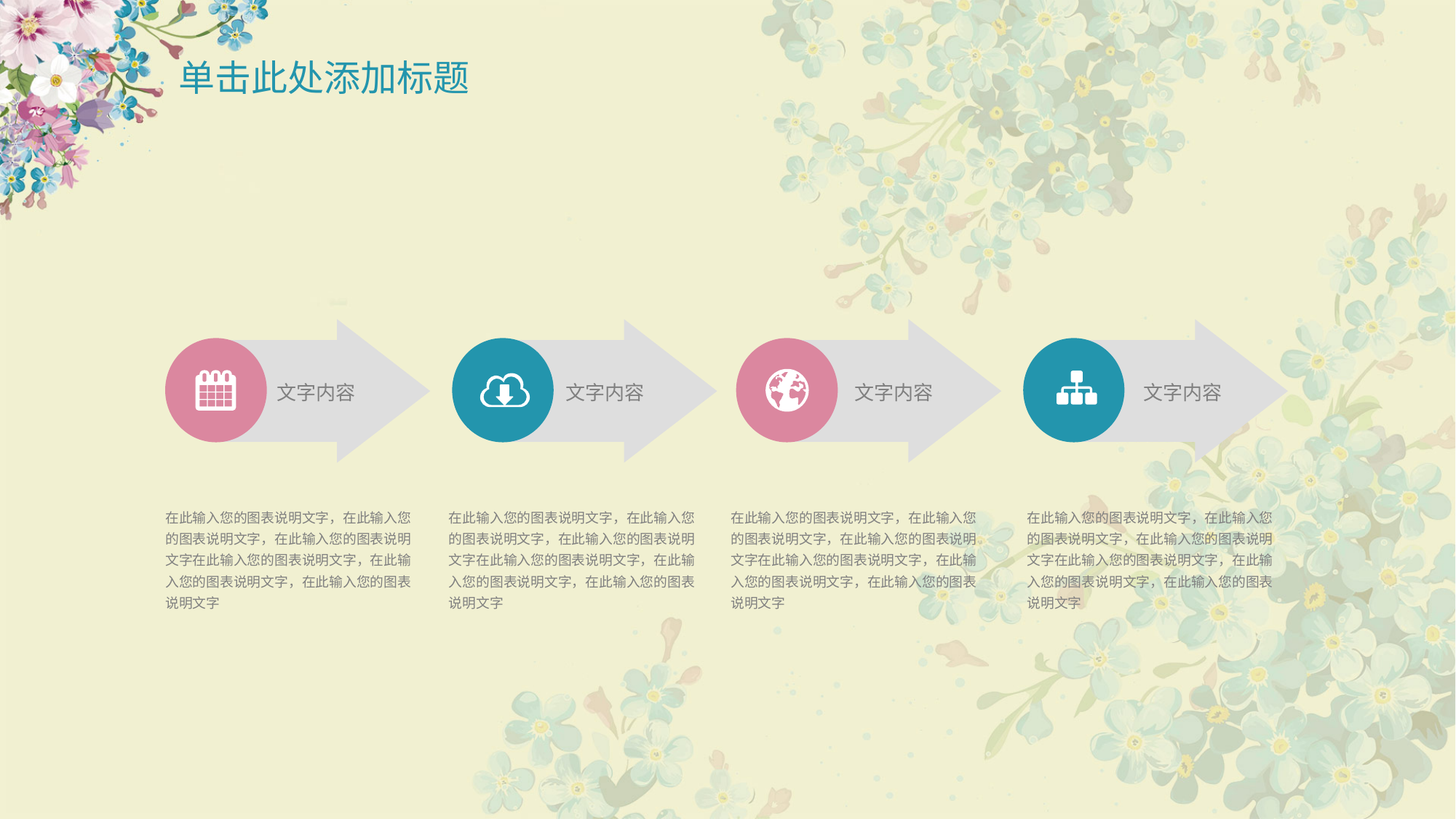

# 单击此处添加标题

文字内容
文字内容
文字内容
文字内容
在此输入您的图表说明文字，在此输入您的图表说明文字，在此输入您的图表说明文字在此输入您的图表说明文字，在此输入您的图表说明文字，在此输入您的图表说明文字

在此输入您的图表说明文字，在此输入您的图表说明文字，在此输入您的图表说明文字在此输入您的图表说明文字，在此输入您的图表说明文字，在此输入您的图表说明文字

在此输入您的图表说明文字，在此输入您的图表说明文字，在此输入您的图表说明文字在此输入您的图表说明文字，在此输入您的图表说明文字，在此输入您的图表说明文字

在此输入您的图表说明文字，在此输入您的图表说明文字，在此输入您的图表说明文字在此输入您的图表说明文字，在此输入您的图表说明文字，在此输入您的图表说明文字